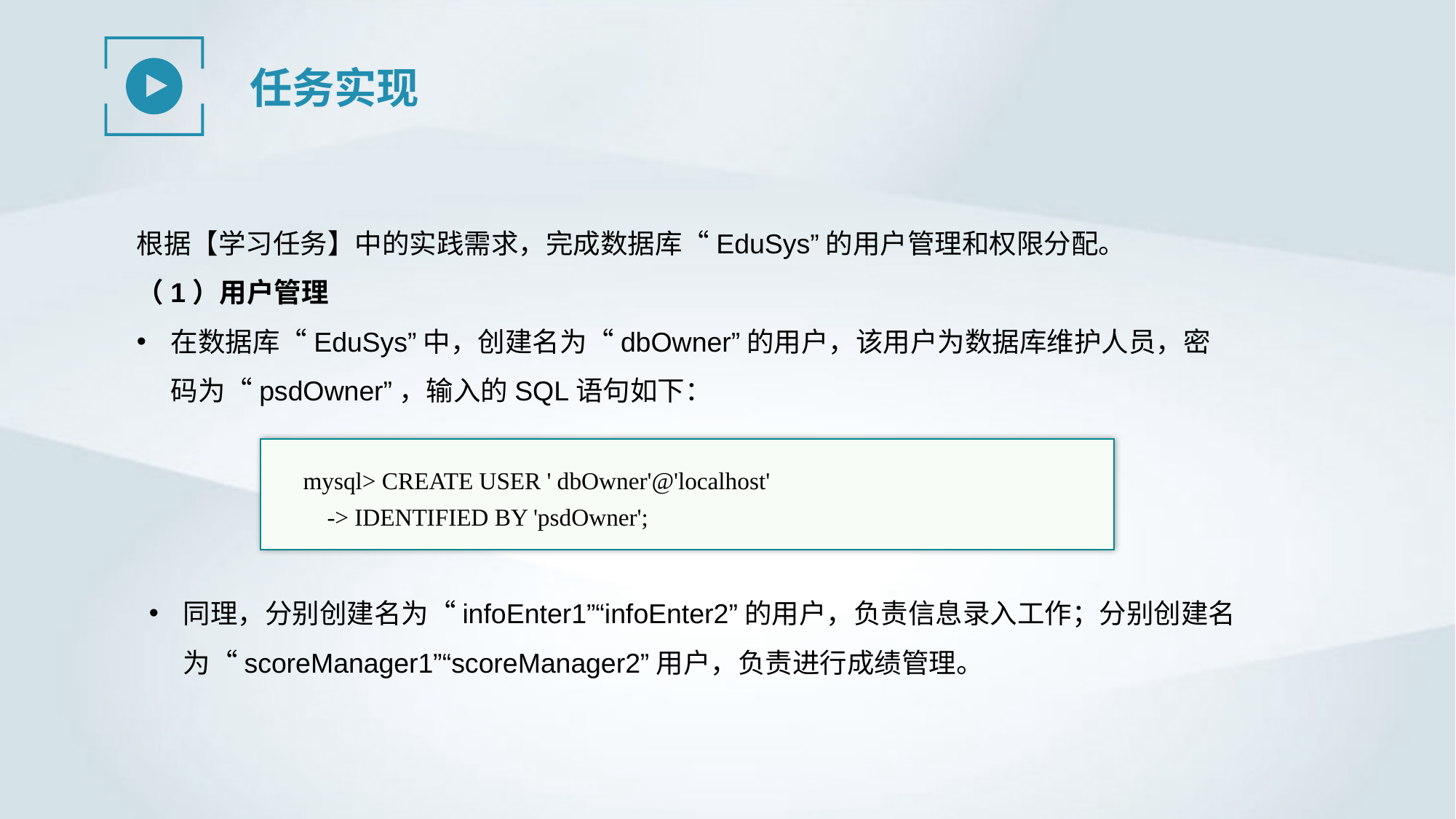

任务实现
根据【学习任务】中的实践需求，完成数据库“EduSys”的用户管理和权限分配。
（1）用户管理
在数据库“EduSys”中，创建名为“dbOwner”的用户，该用户为数据库维护人员，密码为“psdOwner”，输入的SQL语句如下：
mysql> CREATE USER ' dbOwner'@'localhost'
    -> IDENTIFIED BY 'psdOwner';
同理，分别创建名为“infoEnter1”“infoEnter2”的用户，负责信息录入工作；分别创建名为“scoreManager1”“scoreManager2”用户，负责进行成绩管理。